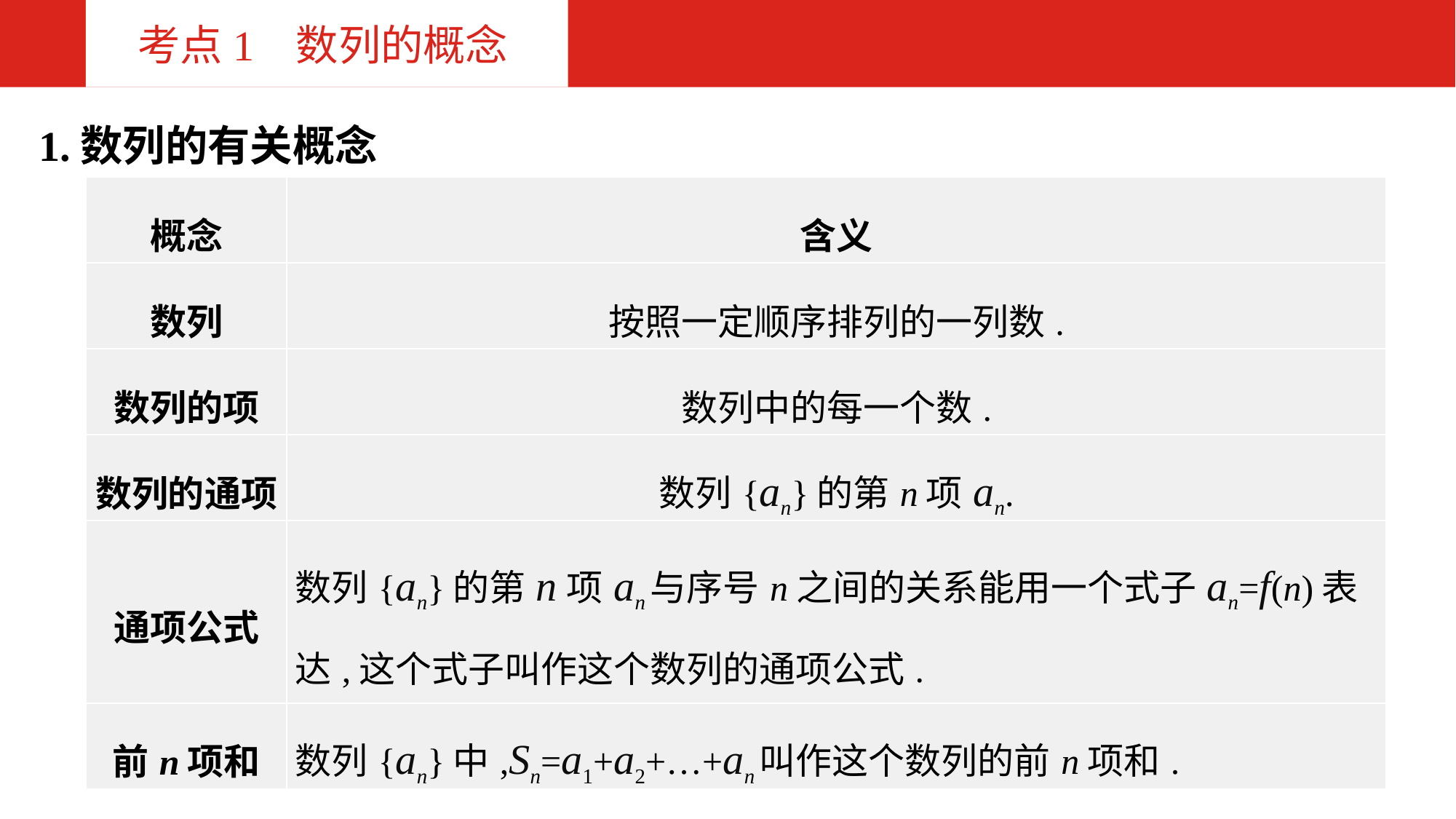

考点1   数列的概念

1.数列的有关概念
| 概念 | 含义 |
| --- | --- |
| 数列 | 按照一定顺序排列的一列数. |
| 数列的项 | 数列中的每一个数. |
| 数列的通项 | 数列{an}的第n项an. |
| 通项公式 | 数列{an}的第n项an与序号n之间的关系能用一个式子an=f(n)表达,这个式子叫作这个数列的通项公式. |
| 前n项和 | 数列{an}中,Sn=a1+a2+…+an叫作这个数列的前n项和. |